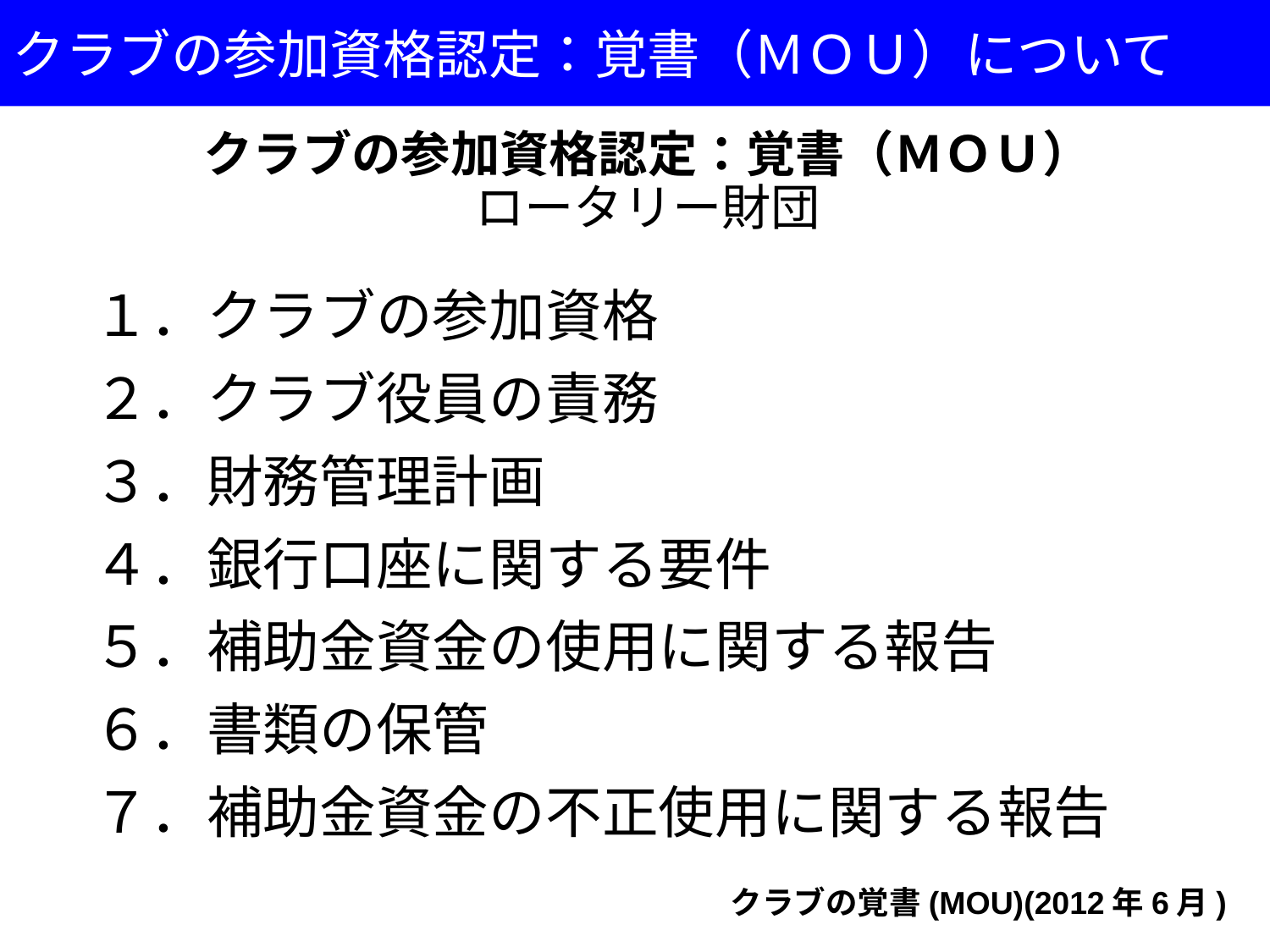

クラブの参加資格認定：覚書（ＭＯＵ）について
# クラブの参加資格認定：覚書（ＭＯＵ） ロータリー財団
１．クラブの参加資格
２．クラブ役員の責務
３．財務管理計画
４．銀行口座に関する要件
５．補助金資金の使用に関する報告
６．書類の保管
７．補助金資金の不正使用に関する報告
クラブの覚書(MOU)(2012年6月)